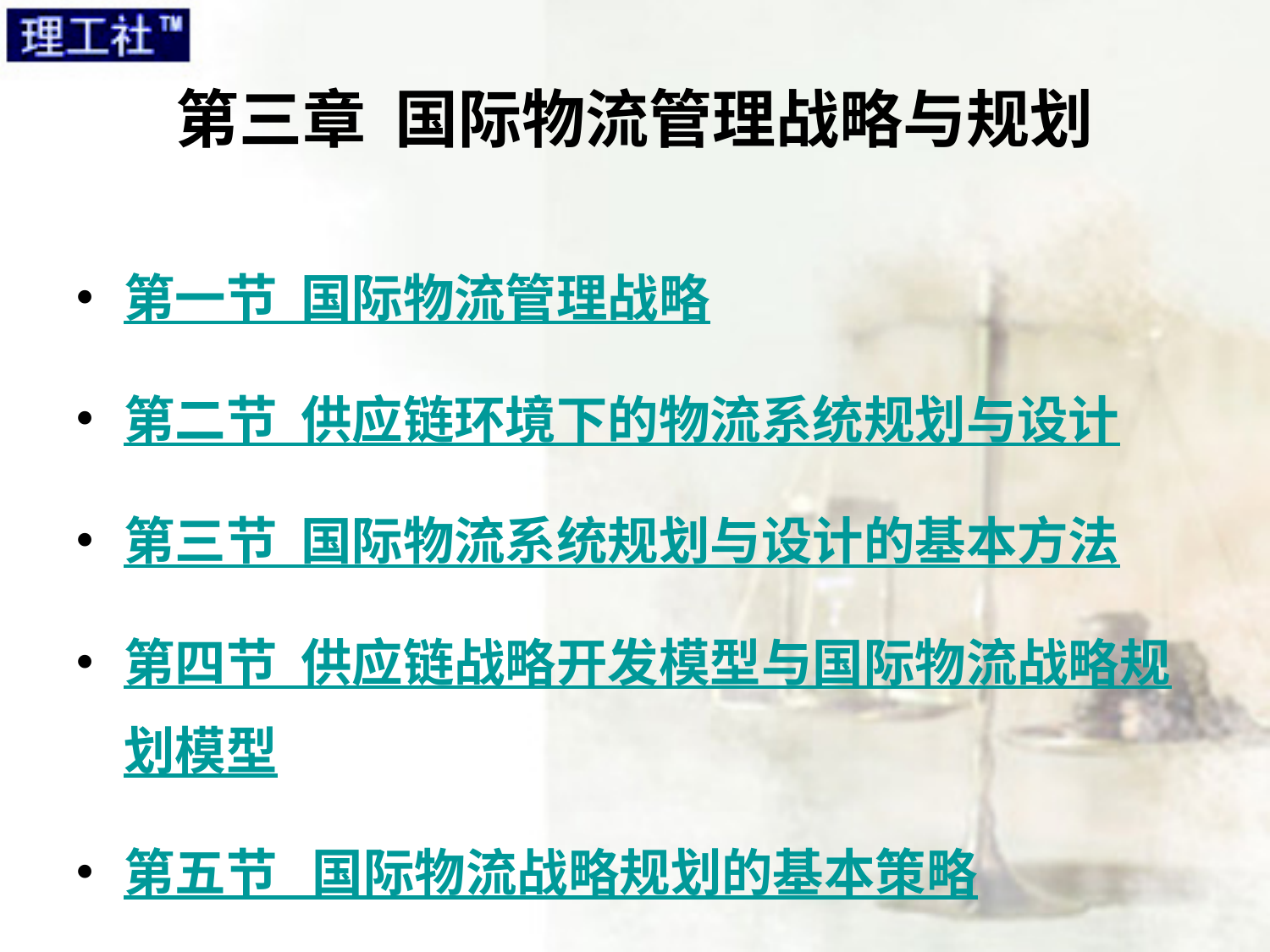

# 第三章  国际物流管理战略与规划
第一节  国际物流管理战略
第二节  供应链环境下的物流系统规划与设计
第三节  国际物流系统规划与设计的基本方法
第四节  供应链战略开发模型与国际物流战略规划模型
第五节   国际物流战略规划的基本策略